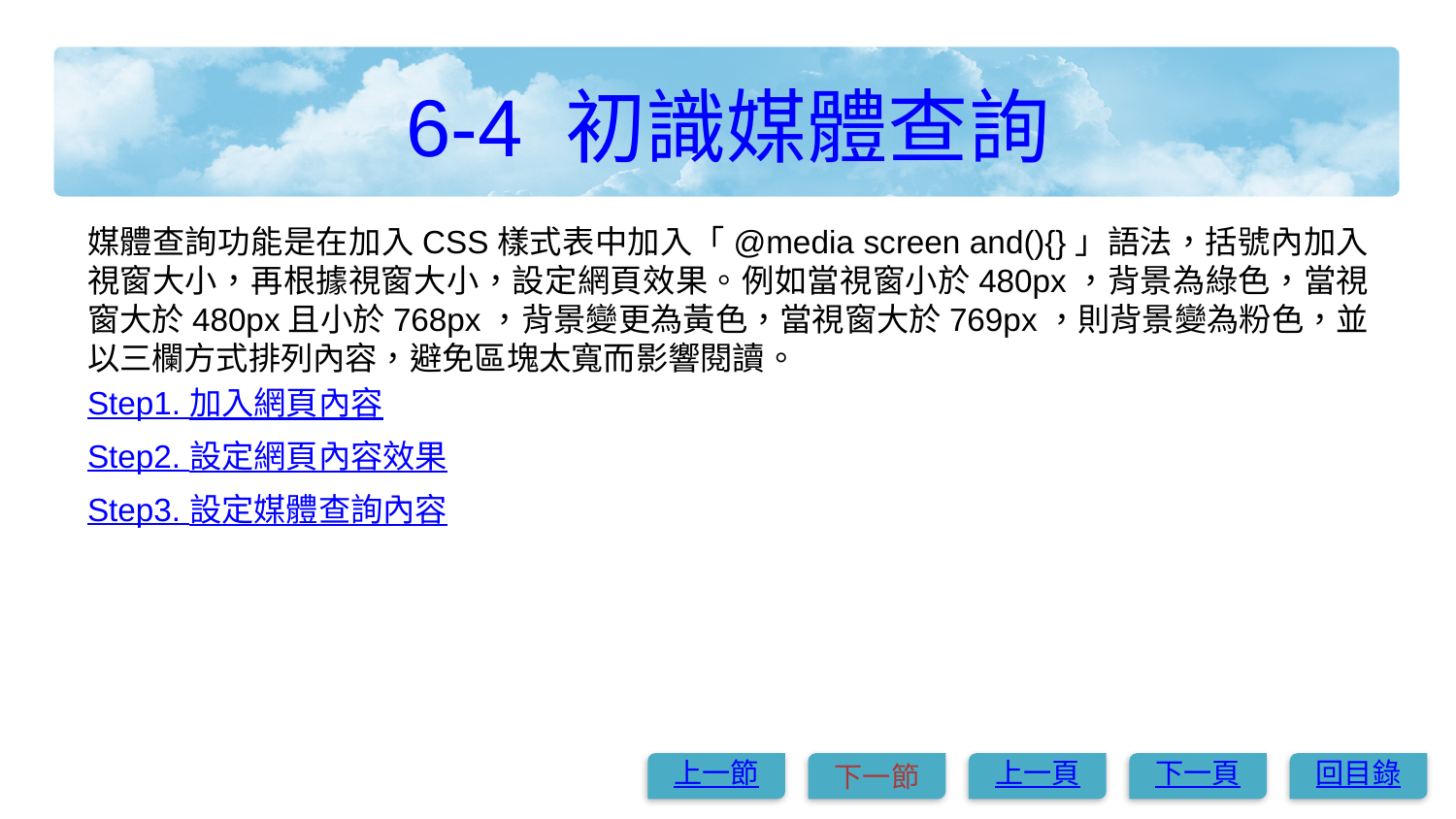

# 6-4 初識媒體查詢
媒體查詢功能是在加入CSS樣式表中加入「@media screen and(){}」語法，括號內加入視窗大小，再根據視窗大小，設定網頁效果。例如當視窗小於480px，背景為綠色，當視窗大於480px且小於768px，背景變更為黃色，當視窗大於769px，則背景變為粉色，並以三欄方式排列內容，避免區塊太寬而影響閱讀。
Step1. 加入網頁內容
Step2. 設定網頁內容效果
Step3. 設定媒體查詢內容

上一節
下一節
上一頁
下一頁
回目錄